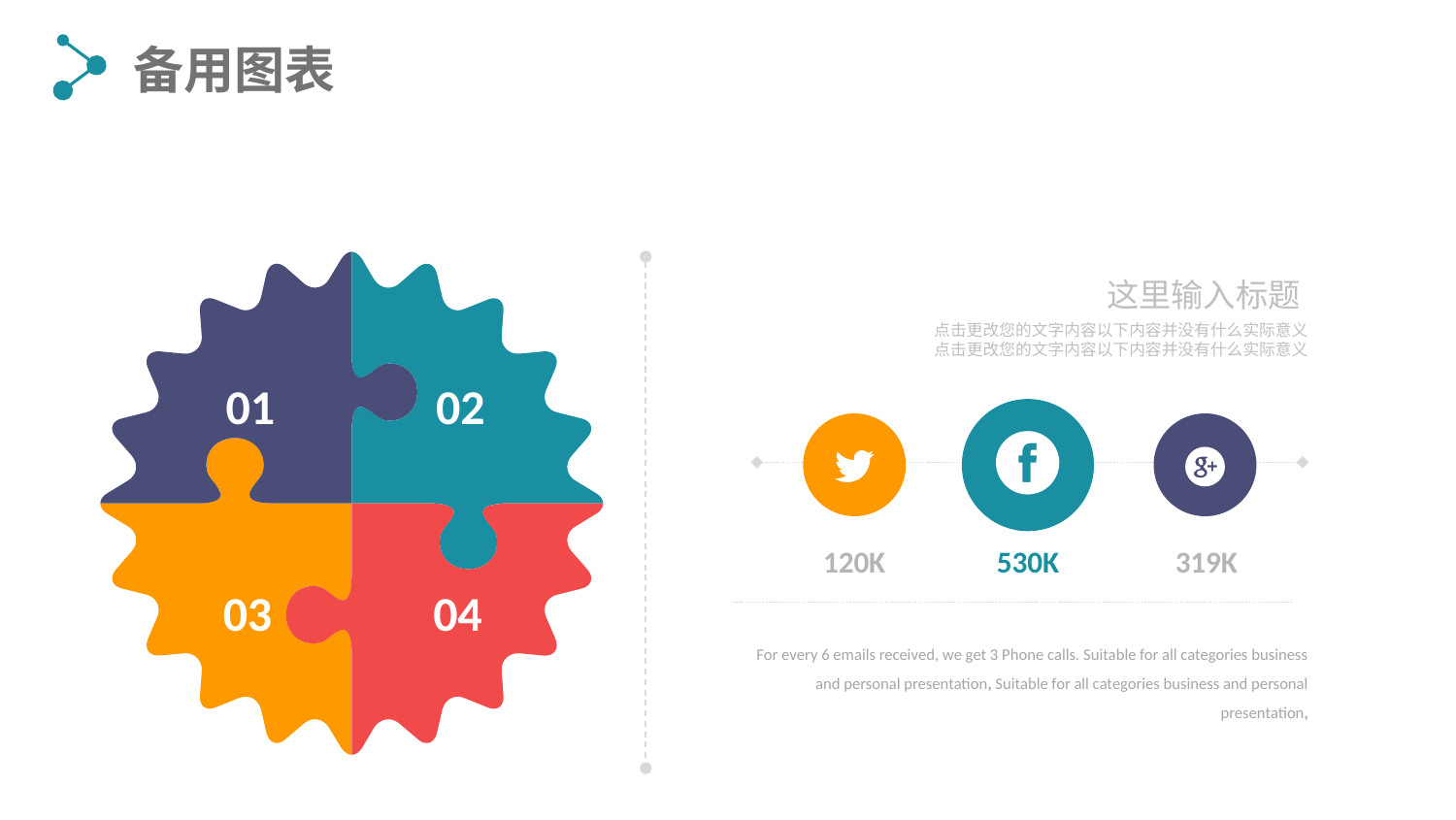

备用图表

这里输入标题
点击更改您的文字内容以下内容并没有什么实际意义
点击更改您的文字内容以下内容并没有什么实际意义

01
02

120K
530K
319K
03
04
For every 6 emails received, we get 3 Phone calls. Suitable for all categories business and personal presentation, Suitable for all categories business and personal presentation,